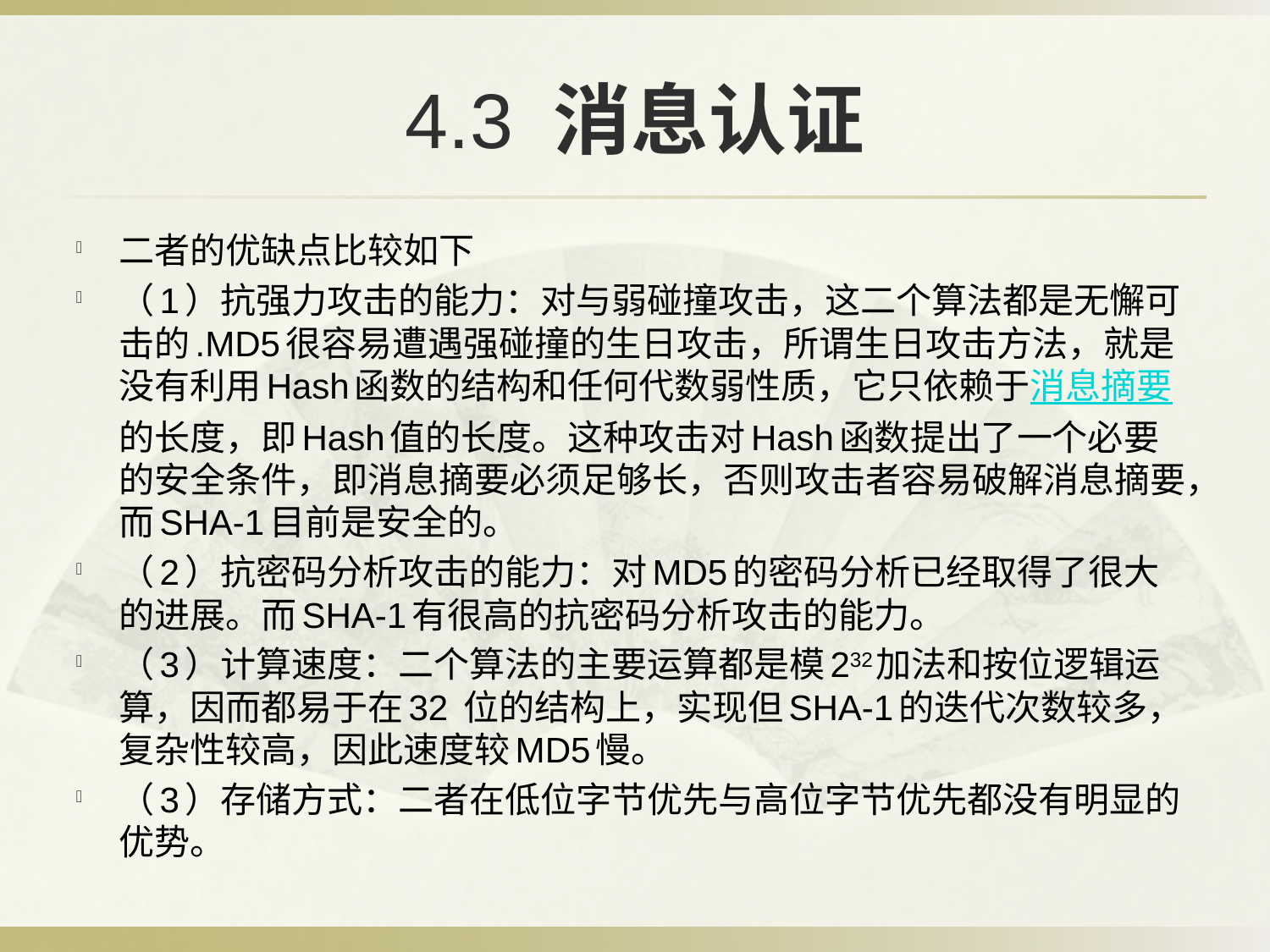

# 4.3 消息认证
二者的优缺点比较如下
（1）抗强力攻击的能力：对与弱碰撞攻击，这二个算法都是无懈可击的.MD5很容易遭遇强碰撞的生日攻击，所谓生日攻击方法，就是没有利用Hash函数的结构和任何代数弱性质，它只依赖于消息摘要的长度，即Hash值的长度。这种攻击对Hash函数提出了一个必要的安全条件，即消息摘要必须足够长，否则攻击者容易破解消息摘要，而SHA-1目前是安全的。
（2）抗密码分析攻击的能力：对MD5的密码分析已经取得了很大的进展。而SHA-1有很高的抗密码分析攻击的能力。
（3）计算速度：二个算法的主要运算都是模232加法和按位逻辑运算，因而都易于在32 位的结构上，实现但SHA-1的迭代次数较多，复杂性较高，因此速度较MD5慢。
（3）存储方式：二者在低位字节优先与高位字节优先都没有明显的优势。